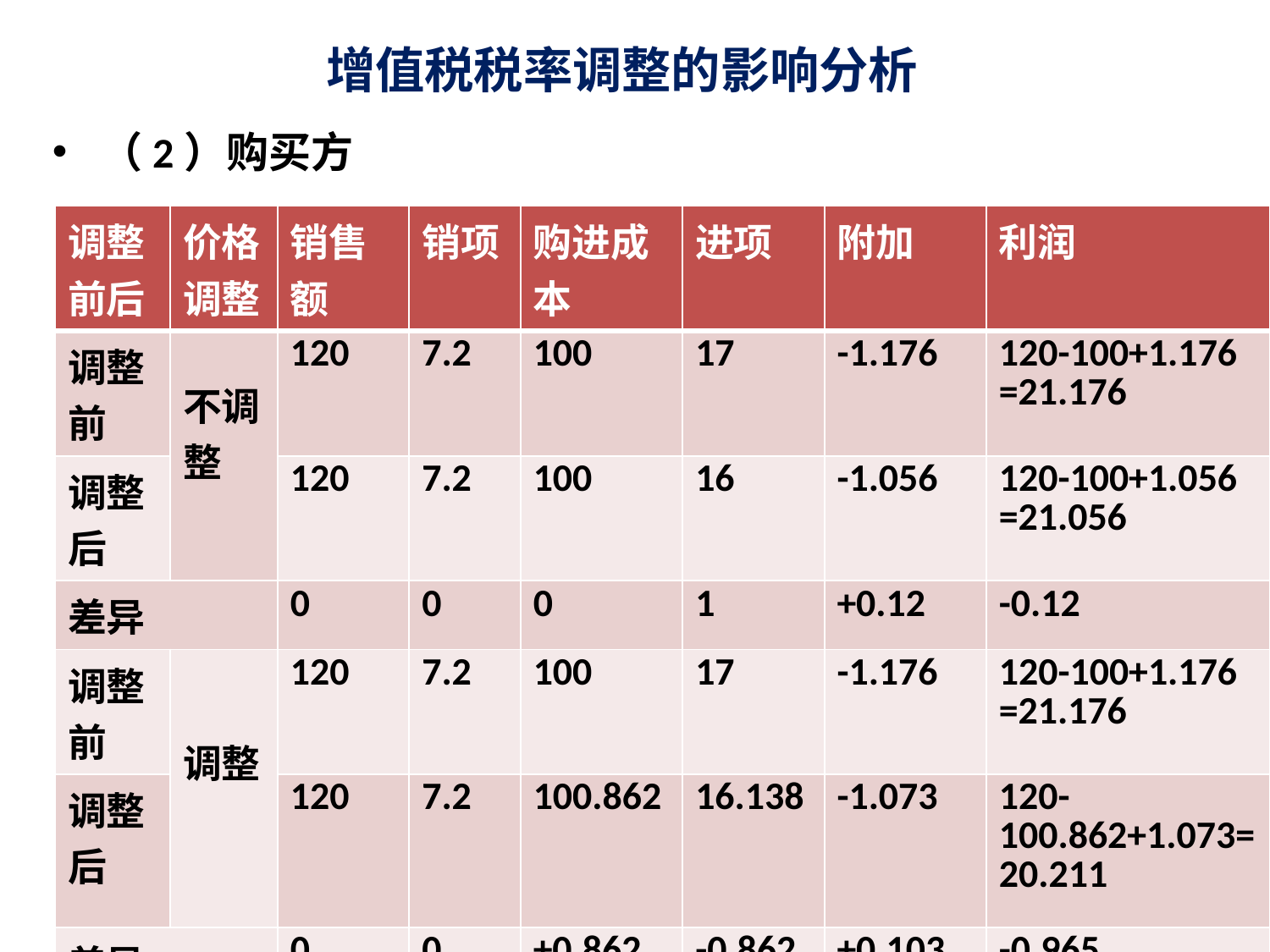

# 增值税税率调整的影响分析
（2）购买方

| 调整前后 | 价格调整 | 销售额 | 销项 | 购进成本 | 进项 | 附加 | 利润 |
| --- | --- | --- | --- | --- | --- | --- | --- |
| 调整前 | 不调整 | 120 | 7.2 | 100 | 17 | -1.176 | 120-100+1.176 =21.176 |
| 调整后 |  | 120 | 7.2 | 100 | 16 | -1.056 | 120-100+1.056 =21.056 |
| 差异 |  | 0 | 0 | 0 | 1 | +0.12 | -0.12 |
| 调整前 | 调整 | 120 | 7.2 | 100 | 17 | -1.176 | 120-100+1.176 =21.176 |
| 调整后 |  | 120 | 7.2 | 100.862 | 16.138 | -1.073 | 120-100.862+1.073=20.211 |
| 差异 |  | 0 | 0 | +0.862 | -0.862 | +0.103 | -0.965 |